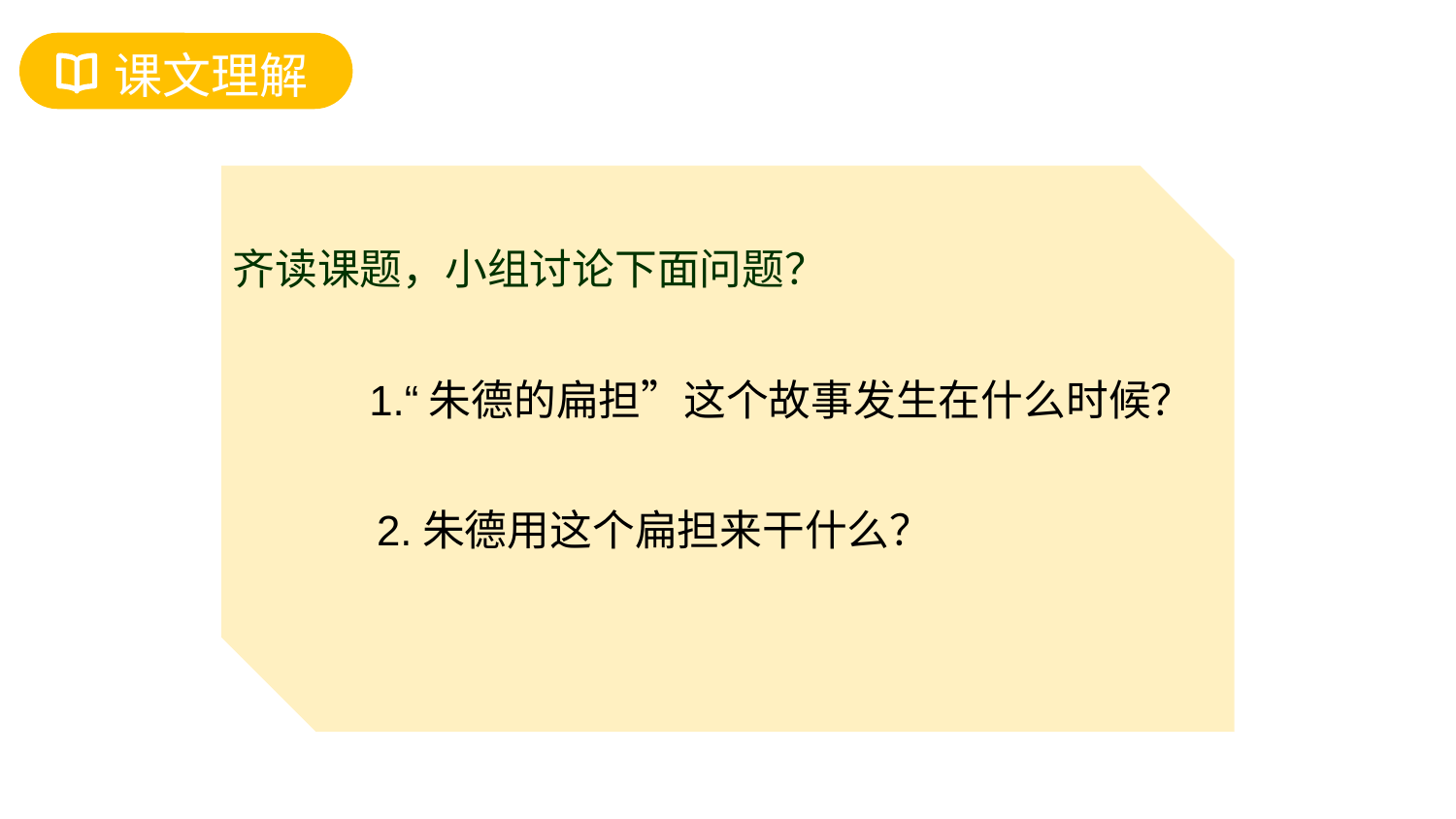

课文理解

齐读课题，小组讨论下面问题？
       1.“朱德的扁担”这个故事发生在什么时候？
2.朱德用这个扁担来干什么？